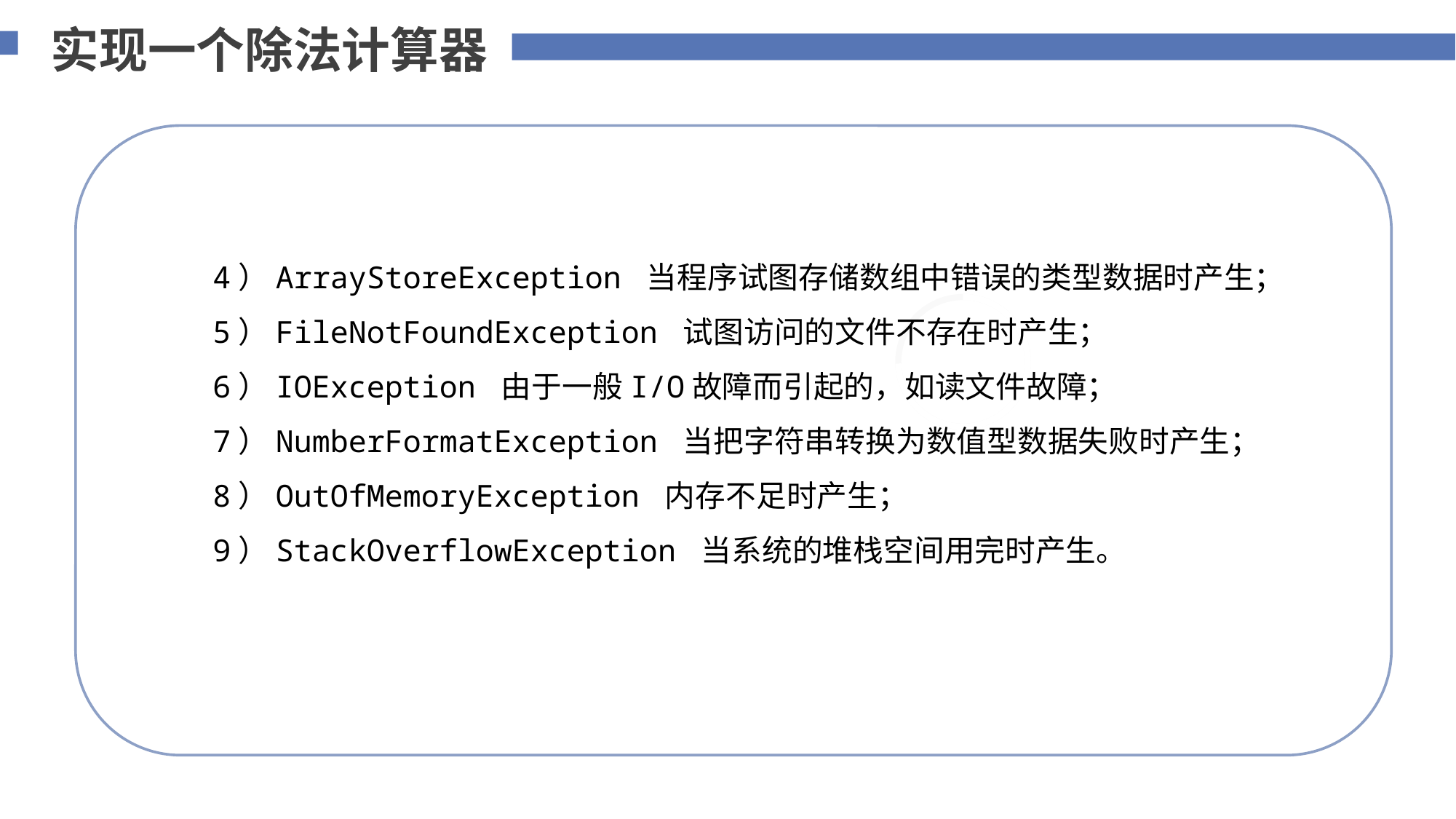

实现一个除法计算器

    4）ArrayStoreException 当程序试图存储数组中错误的类型数据时产生；
    5）FileNotFoundException 试图访问的文件不存在时产生；
    6）IOException 由于一般I/O故障而引起的，如读文件故障；
    7）NumberFormatException 当把字符串转换为数值型数据失败时产生；
    8）OutOfMemoryException 内存不足时产生；
    9）StackOverflowException 当系统的堆栈空间用完时产生。

添加标题内容
您的内容打在这里，或者通过复制您的文本后，在此框中选择粘贴，并选择只保留文字。

75%